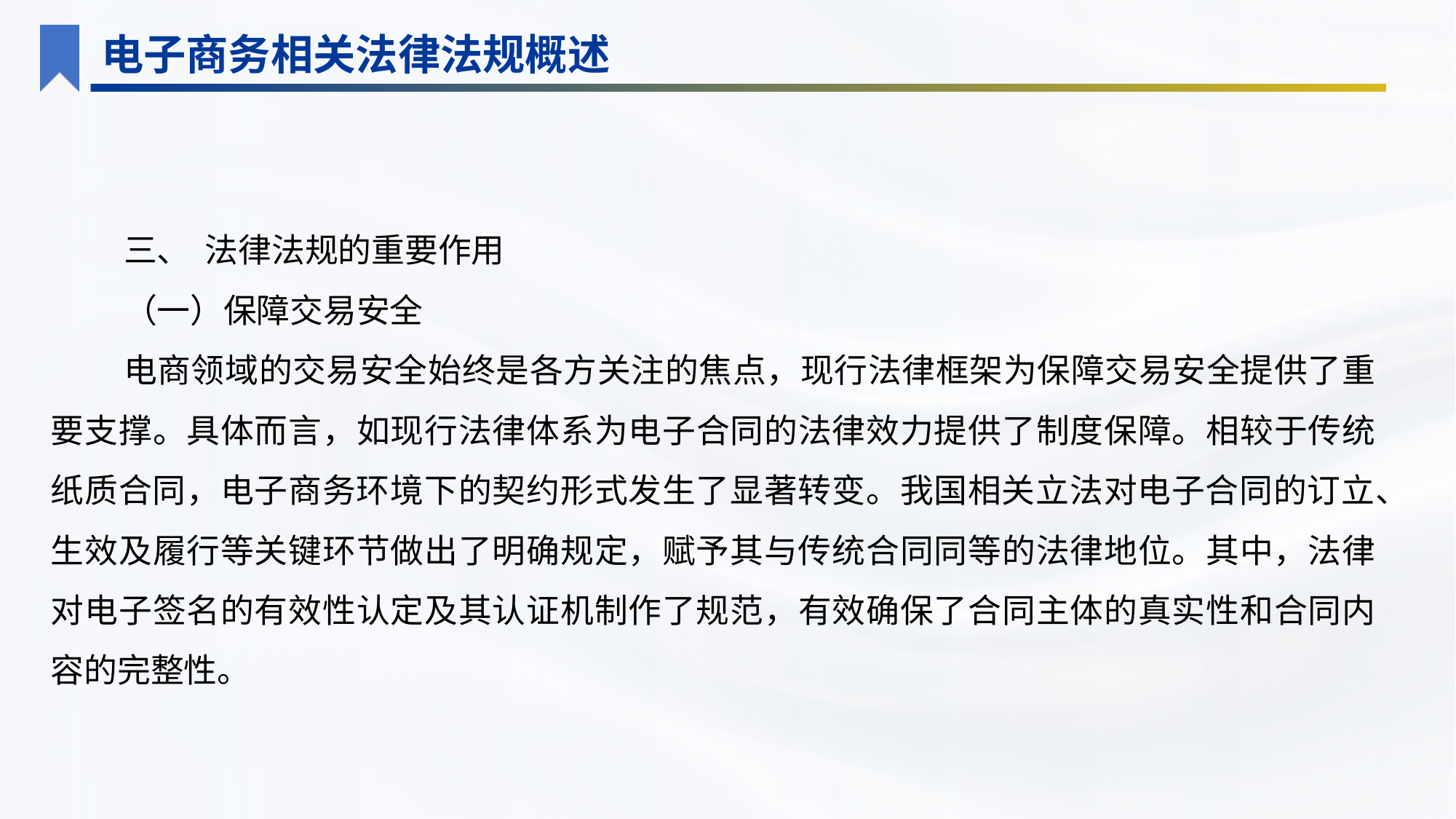

电子商务相关法律法规概述
三、  法律法规的重要作用
（一）保障交易安全
电商领域的交易安全始终是各方关注的焦点，现行法律框架为保障交易安全提供了重要支撑。具体而言，如现行法律体系为电子合同的法律效力提供了制度保障。相较于传统纸质合同，电子商务环境下的契约形式发生了显著转变。我国相关立法对电子合同的订立、生效及履行等关键环节做出了明确规定，赋予其与传统合同同等的法律地位。其中，法律对电子签名的有效性认定及其认证机制作了规范，有效确保了合同主体的真实性和合同内容的完整性。